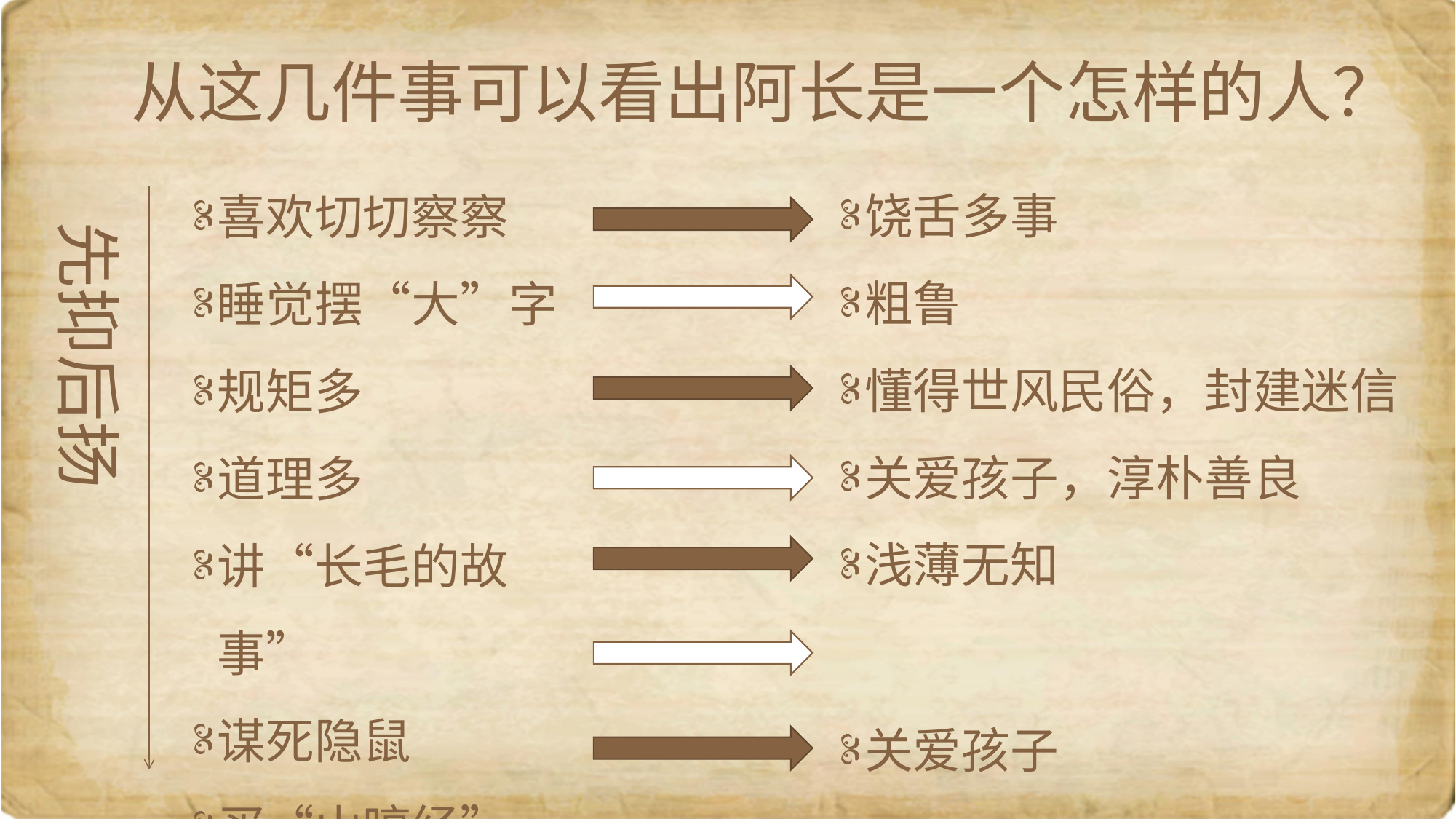

# 从这几件事可以看出阿长是一个怎样的人？
饶舌多事
粗鲁
懂得世风民俗，封建迷信
关爱孩子，淳朴善良
浅薄无知

关爱孩子
喜欢切切察察
睡觉摆“大”字
规矩多
道理多
讲“长毛的故事”
谋死隐鼠
买“山哼经”

先抑后扬